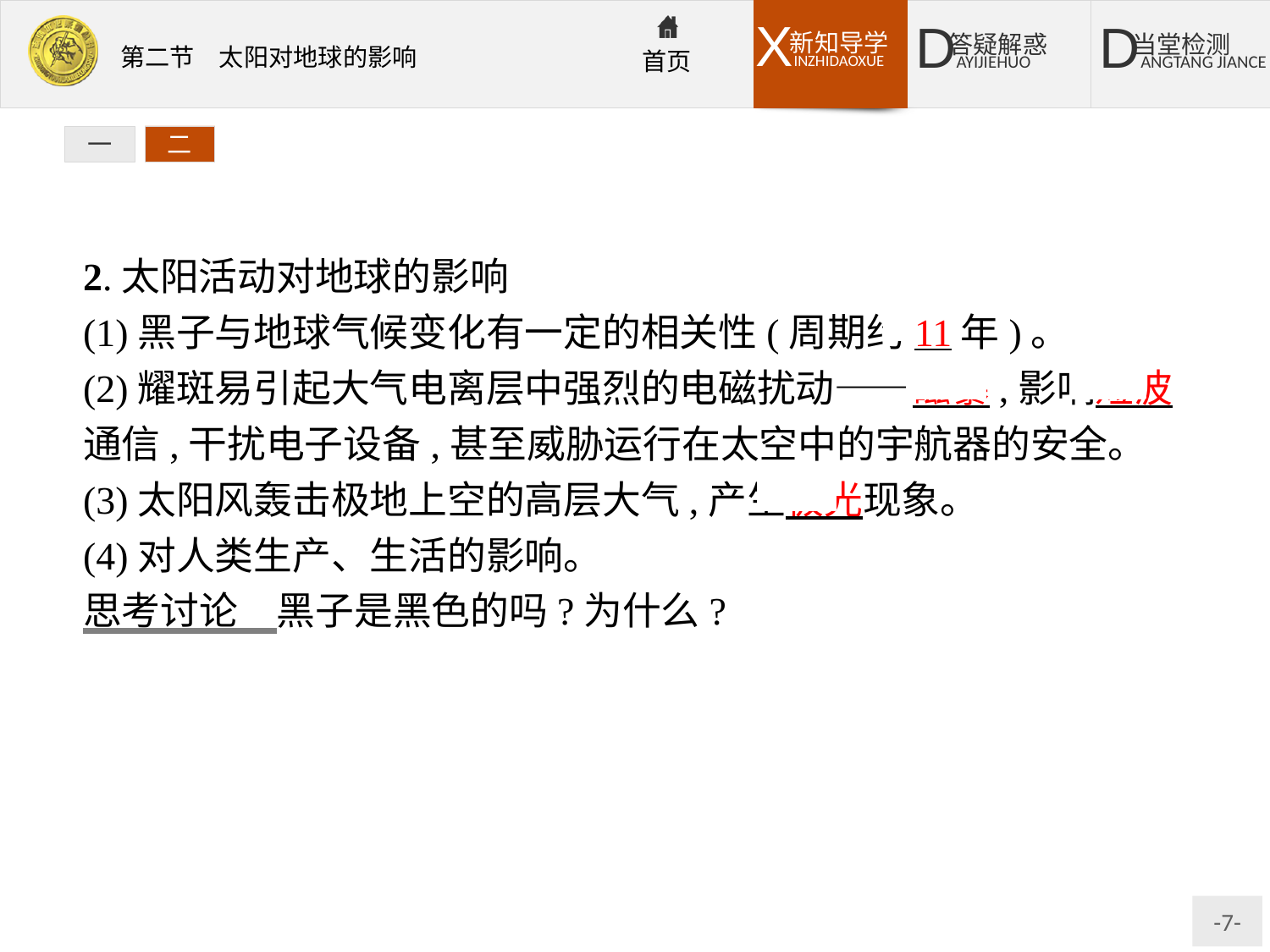

一
二
2.太阳活动对地球的影响
(1)黑子与地球气候变化有一定的相关性(周期约11年)。
(2)耀斑易引起大气电离层中强烈的电磁扰动——磁暴,影响短波通信,干扰电子设备,甚至威胁运行在太空中的宇航器的安全。
(3)太阳风轰击极地上空的高层大气,产生极光现象。
(4)对人类生产、生活的影响。
思考讨论　黑子是黑色的吗?为什么?
提示:不是。太阳黑子实际上是太阳表面一种炽热气体的巨大旋涡,只是因为其温度比太阳表面其他地区低,看起来显得暗一些。